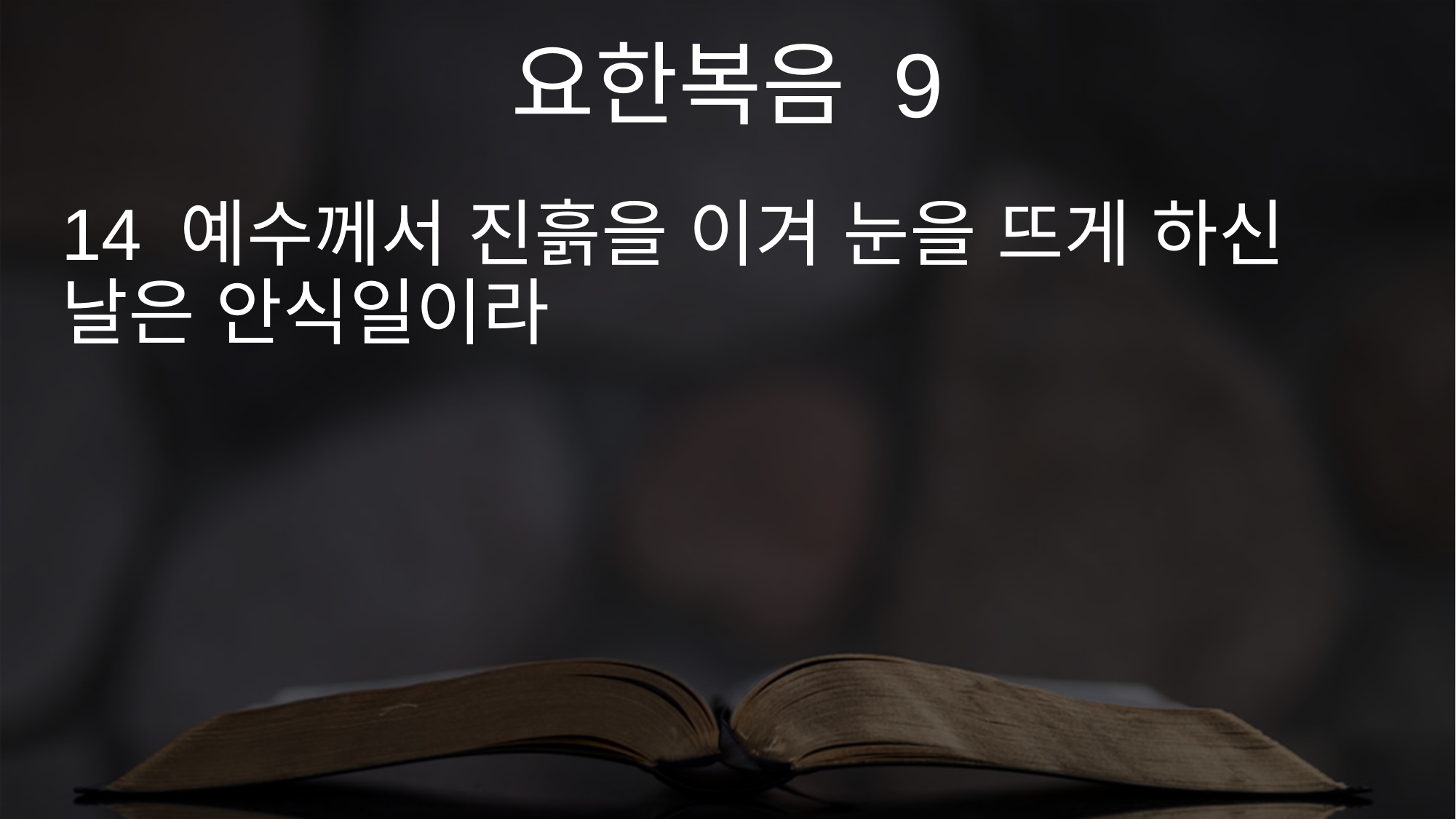

요한복음 9
14 예수께서 진흙을 이겨 눈을 뜨게 하신 날은 안식일이라